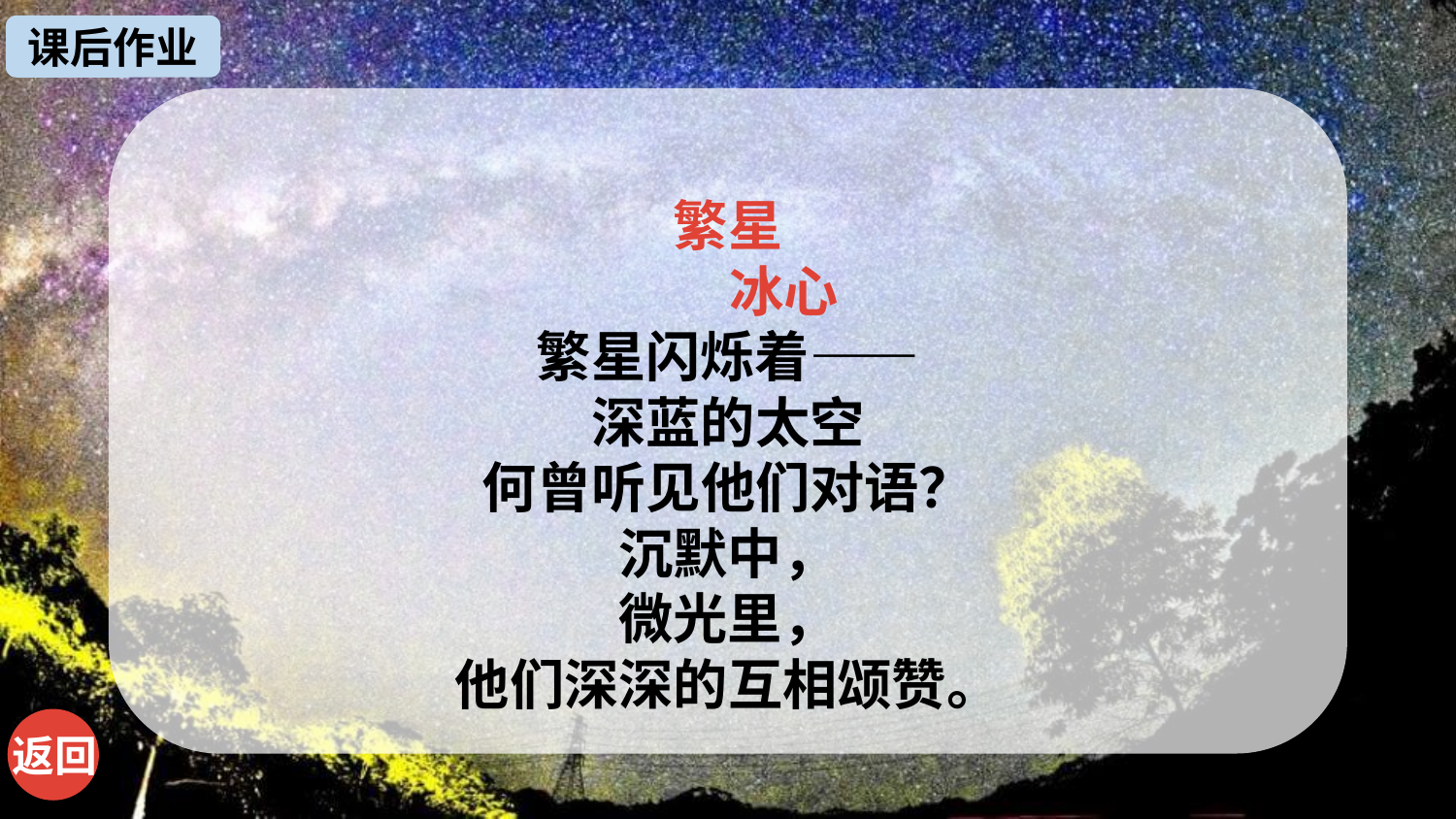

课后作业

繁星
        冰心
繁星闪烁着——
深蓝的太空
何曾听见他们对语？
沉默中，
微光里，
他们深深的互相颂赞。

返回